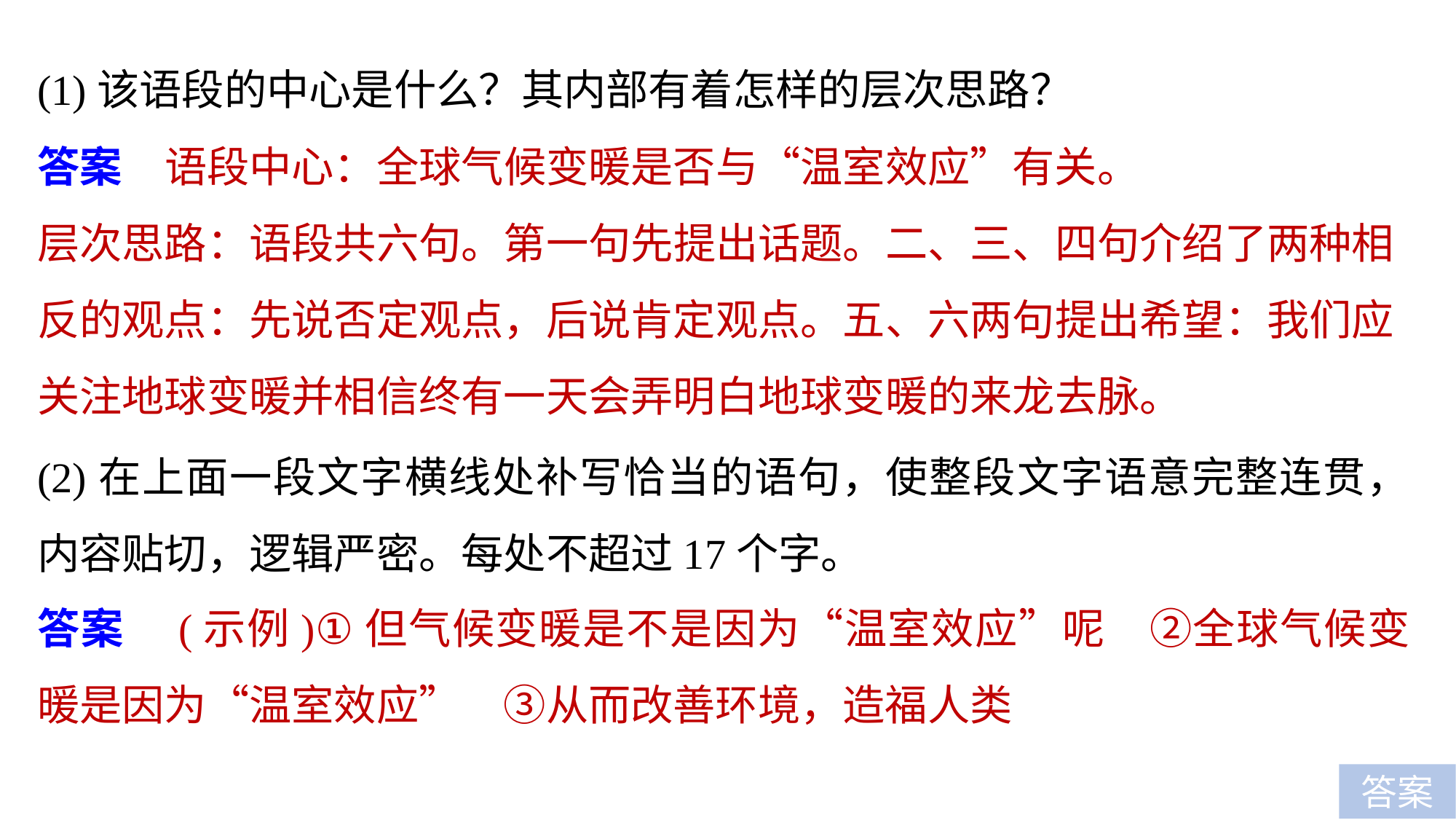

(1)该语段的中心是什么？其内部有着怎样的层次思路？
答案　语段中心：全球气候变暖是否与“温室效应”有关。
层次思路：语段共六句。第一句先提出话题。二、三、四句介绍了两种相反的观点：先说否定观点，后说肯定观点。五、六两句提出希望：我们应关注地球变暖并相信终有一天会弄明白地球变暖的来龙去脉。
(2)在上面一段文字横线处补写恰当的语句，使整段文字语意完整连贯，内容贴切，逻辑严密。每处不超过17个字。
答案　(示例)①但气候变暖是不是因为“温室效应”呢　②全球气候变暖是因为“温室效应”　③从而改善环境，造福人类
答案